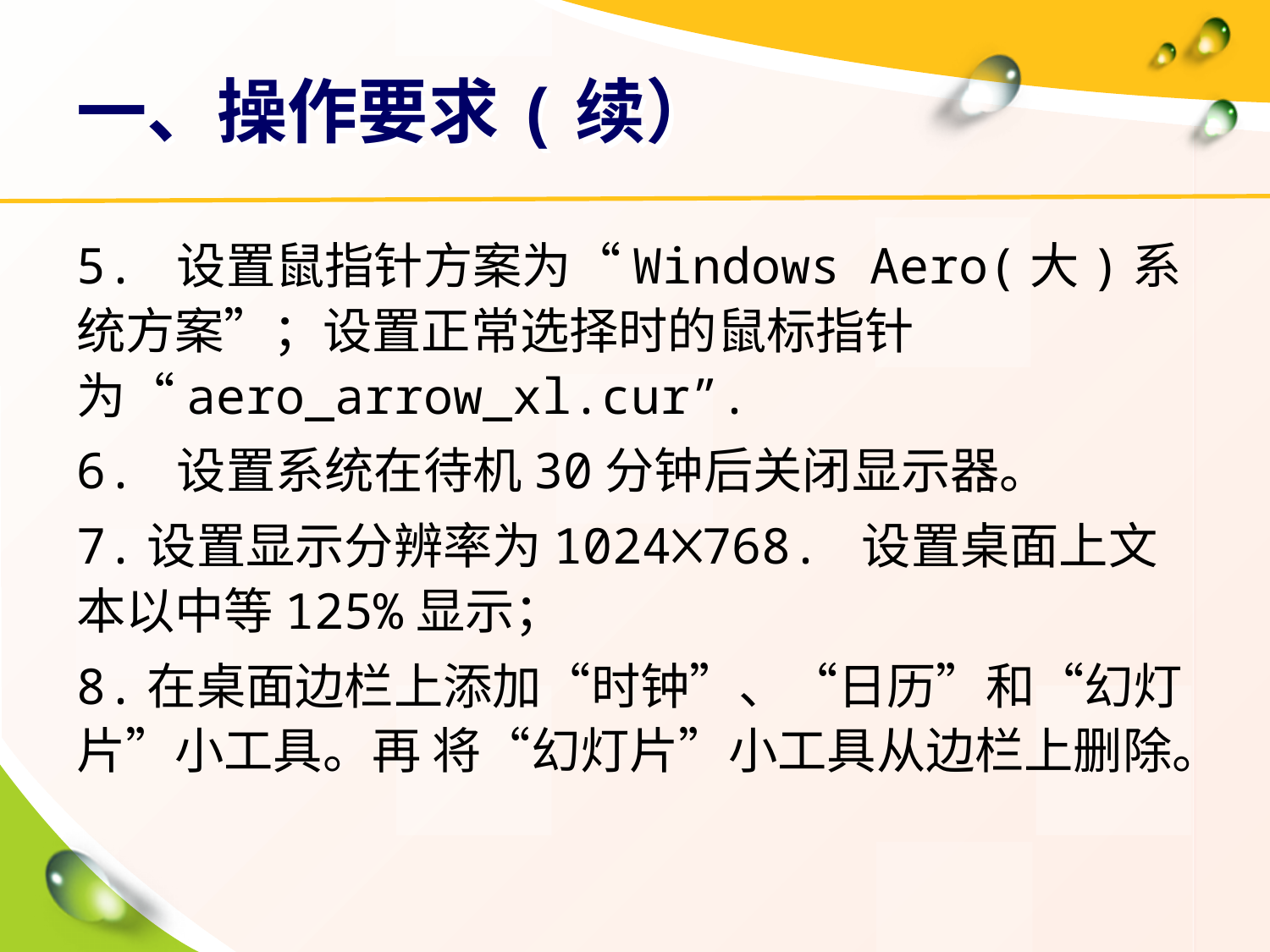

# 一、操作要求(续）
5. 设置鼠指针方案为“Windows Aero(大)系统方案”；设置正常选择时的鼠标指针为“aero_arrow_xl.cur”.
6. 设置系统在待机30分钟后关闭显示器。
7.设置显示分辨率为1024╳768. 设置桌面上文本以中等125%显示；
8.在桌面边栏上添加“时钟”、“日历”和“幻灯片”小工具。再 将“幻灯片”小工具从边栏上删除。